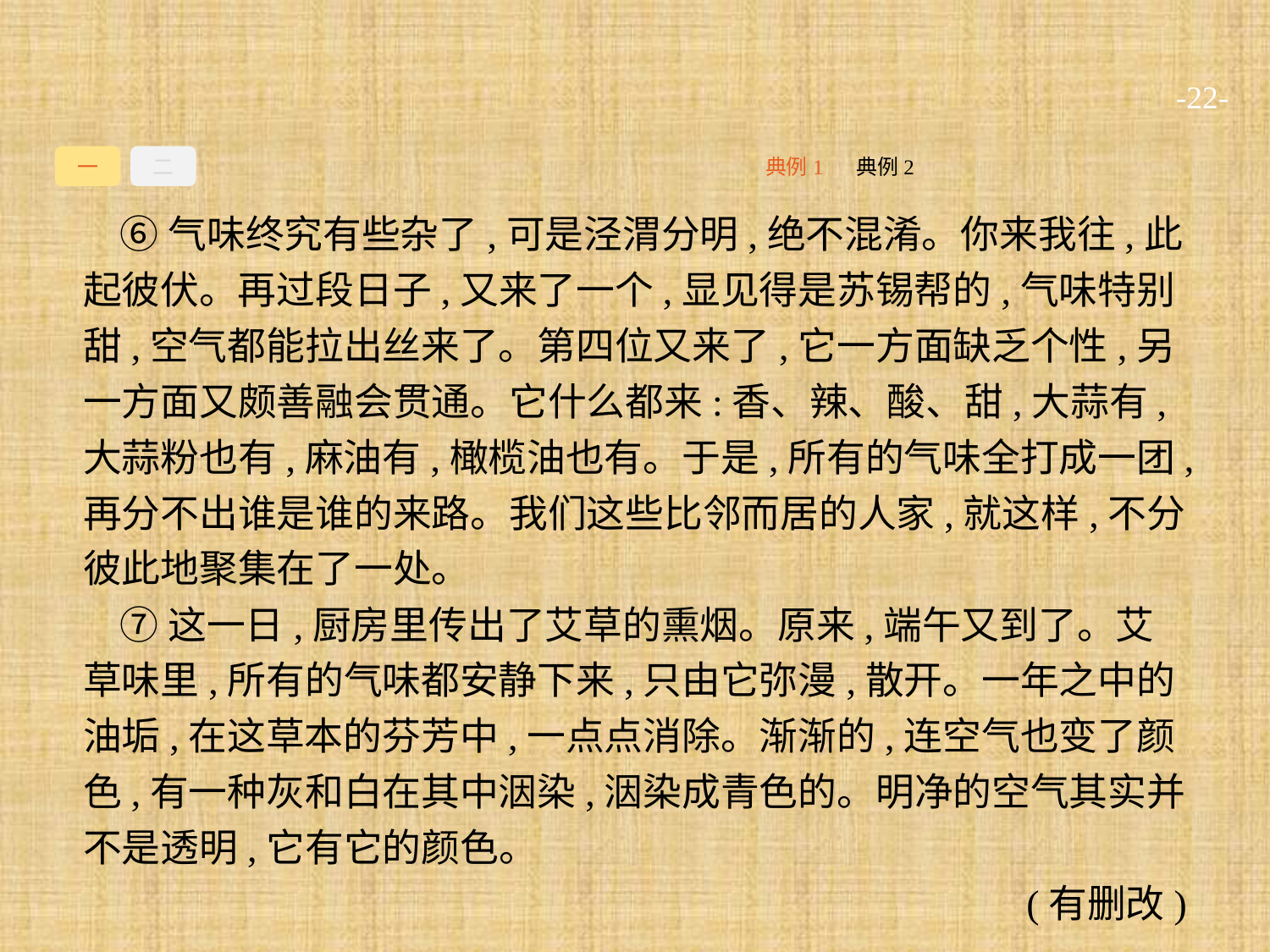

-22-
一
二
典例2
典例1
⑥气味终究有些杂了,可是泾渭分明,绝不混淆。你来我往,此起彼伏。再过段日子,又来了一个,显见得是苏锡帮的,气味特别甜,空气都能拉出丝来了。第四位又来了,它一方面缺乏个性,另一方面又颇善融会贯通。它什么都来:香、辣、酸、甜,大蒜有,大蒜粉也有,麻油有,橄榄油也有。于是,所有的气味全打成一团,再分不出谁是谁的来路。我们这些比邻而居的人家,就这样,不分彼此地聚集在了一处。
⑦这一日,厨房里传出了艾草的熏烟。原来,端午又到了。艾草味里,所有的气味都安静下来,只由它弥漫,散开。一年之中的油垢,在这草本的芬芳中,一点点消除。渐渐的,连空气也变了颜色,有一种灰和白在其中洇染,洇染成青色的。明净的空气其实并不是透明,它有它的颜色。
(有删改)